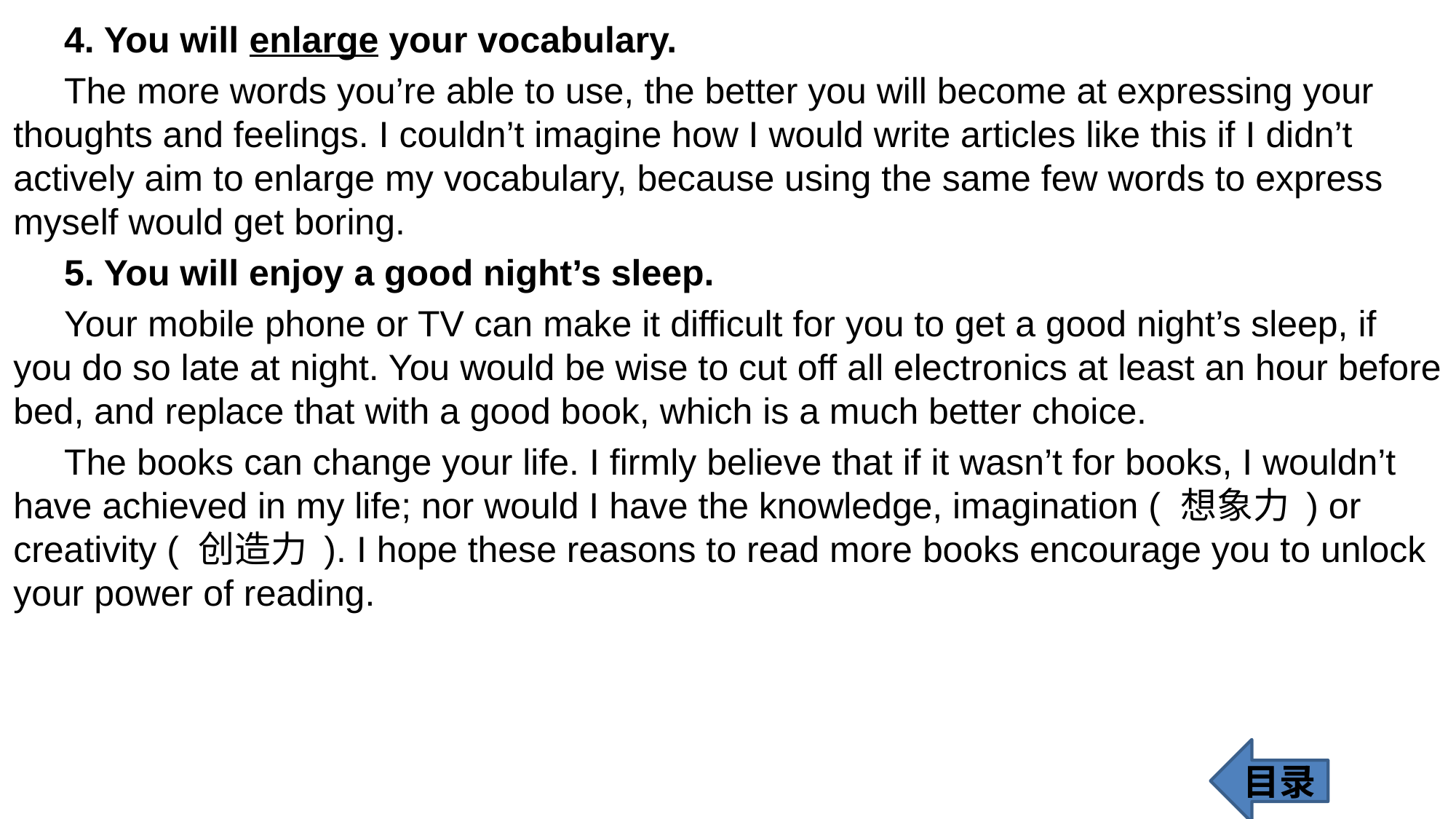

4. You will enlarge your vocabulary.
     The more words you’re able to use, the better you will become at expressing your thoughts and feelings. I couldn’t imagine how I would write articles like this if I didn’t actively aim to enlarge my vocabulary, because using the same few words to express myself would get boring.
     5. You will enjoy a good night’s sleep.
     Your mobile phone or TV can make it difficult for you to get a good night’s sleep, if you do so late at night. You would be wise to cut off all electronics at least an hour before bed, and replace that with a good book, which is a much better choice.
     The books can change your life. I firmly believe that if it wasn’t for books, I wouldn’t have achieved in my life; nor would I have the knowledge, imagination ( 想象力 ) or creativity ( 创造力 ). I hope these reasons to read more books encourage you to unlock your power of reading.
目录
74